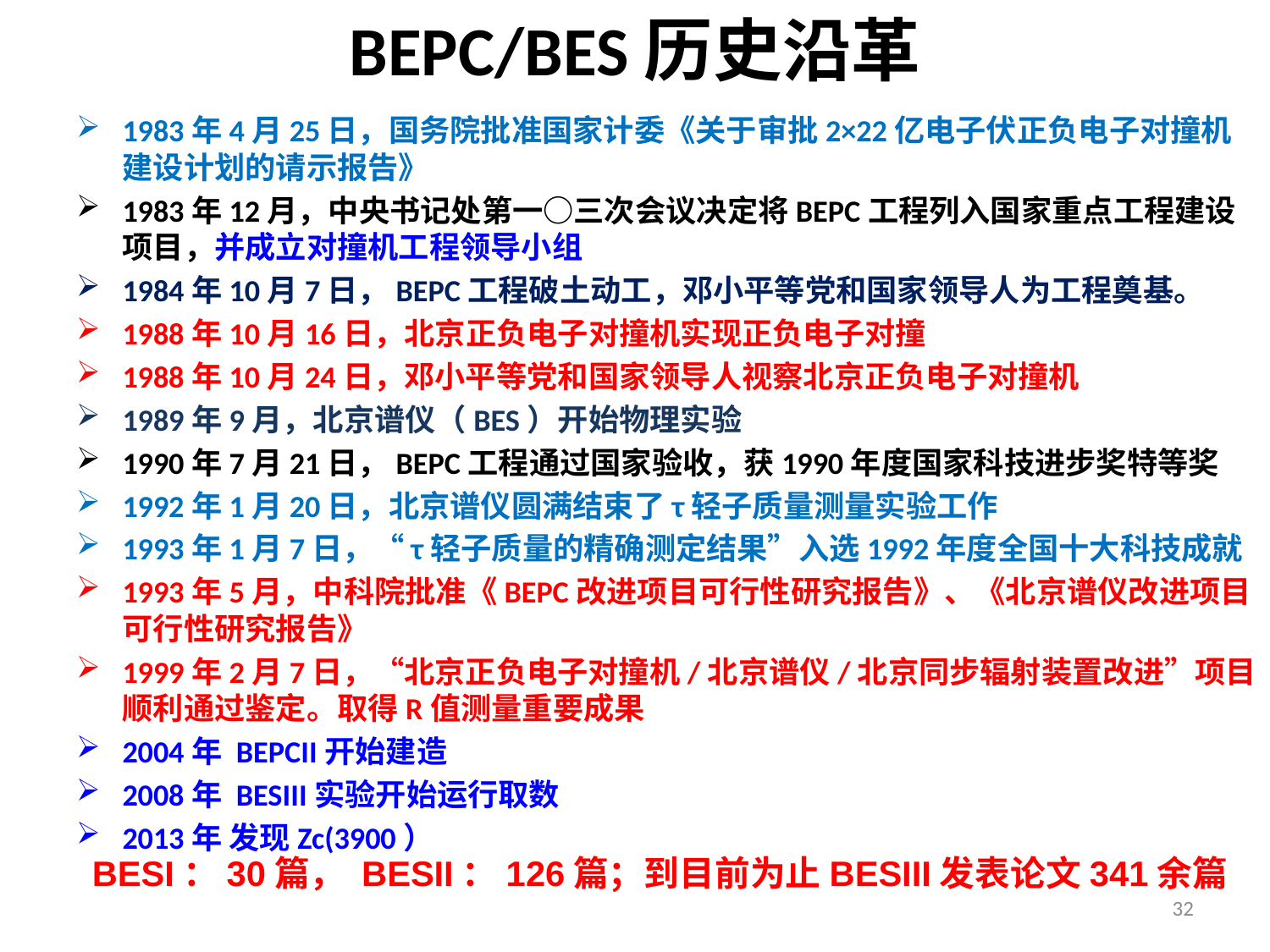

# BEPC/BES历史沿革
1983年4月25日，国务院批准国家计委《关于审批2×22亿电子伏正负电子对撞机建设计划的请示报告》
1983年12月，中央书记处第一○三次会议决定将BEPC工程列入国家重点工程建设项目，并成立对撞机工程领导小组
1984年10月7日，BEPC工程破土动工，邓小平等党和国家领导人为工程奠基。
1988年10月16日，北京正负电子对撞机实现正负电子对撞
1988年10月24日，邓小平等党和国家领导人视察北京正负电子对撞机
1989年9月，北京谱仪（BES）开始物理实验
1990年7月21日，BEPC工程通过国家验收，获1990年度国家科技进步奖特等奖
1992年1月20日，北京谱仪圆满结束了τ轻子质量测量实验工作
1993年1月7日，“τ轻子质量的精确测定结果”入选1992年度全国十大科技成就
1993年5月，中科院批准《BEPC改进项目可行性研究报告》、《北京谱仪改进项目可行性研究报告》
1999年2月7日，“北京正负电子对撞机/北京谱仪/北京同步辐射装置改进”项目顺利通过鉴定。取得R值测量重要成果
2004年 BEPCII开始建造
2008年 BESIII实验开始运行取数
2013年 发现Zc(3900）
BESI：30篇， BESII：126篇；到目前为止BESIII发表论文341余篇
32